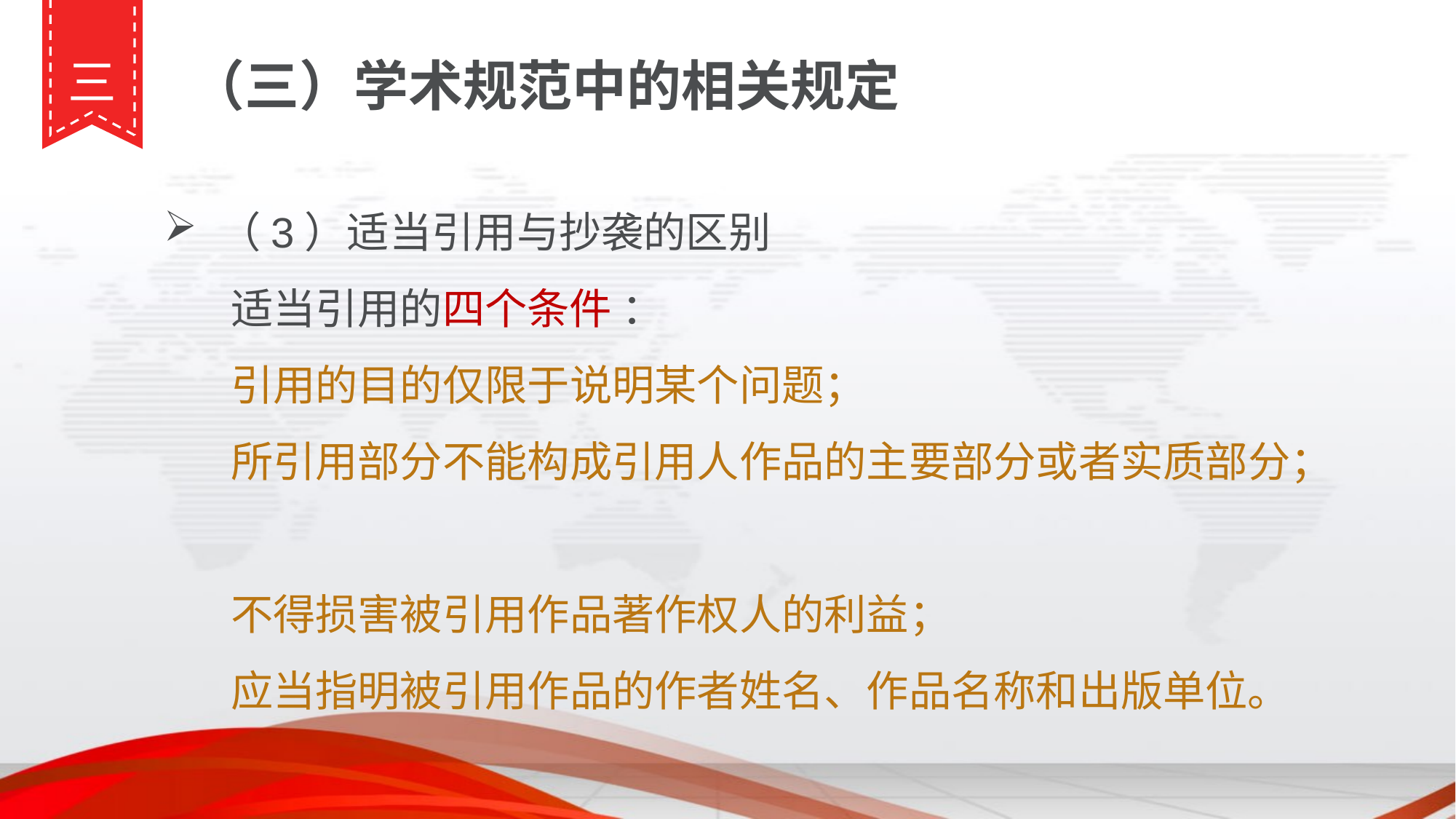

三
（三）学术规范中的相关规定
（3）适当引用与抄袭的区别
      适当引用的四个条件 ：
      引用的目的仅限于说明某个问题；
      所引用部分不能构成引用人作品的主要部分或者实质部分；
      不得损害被引用作品著作权人的利益；
      应当指明被引用作品的作者姓名、作品名称和出版单位。